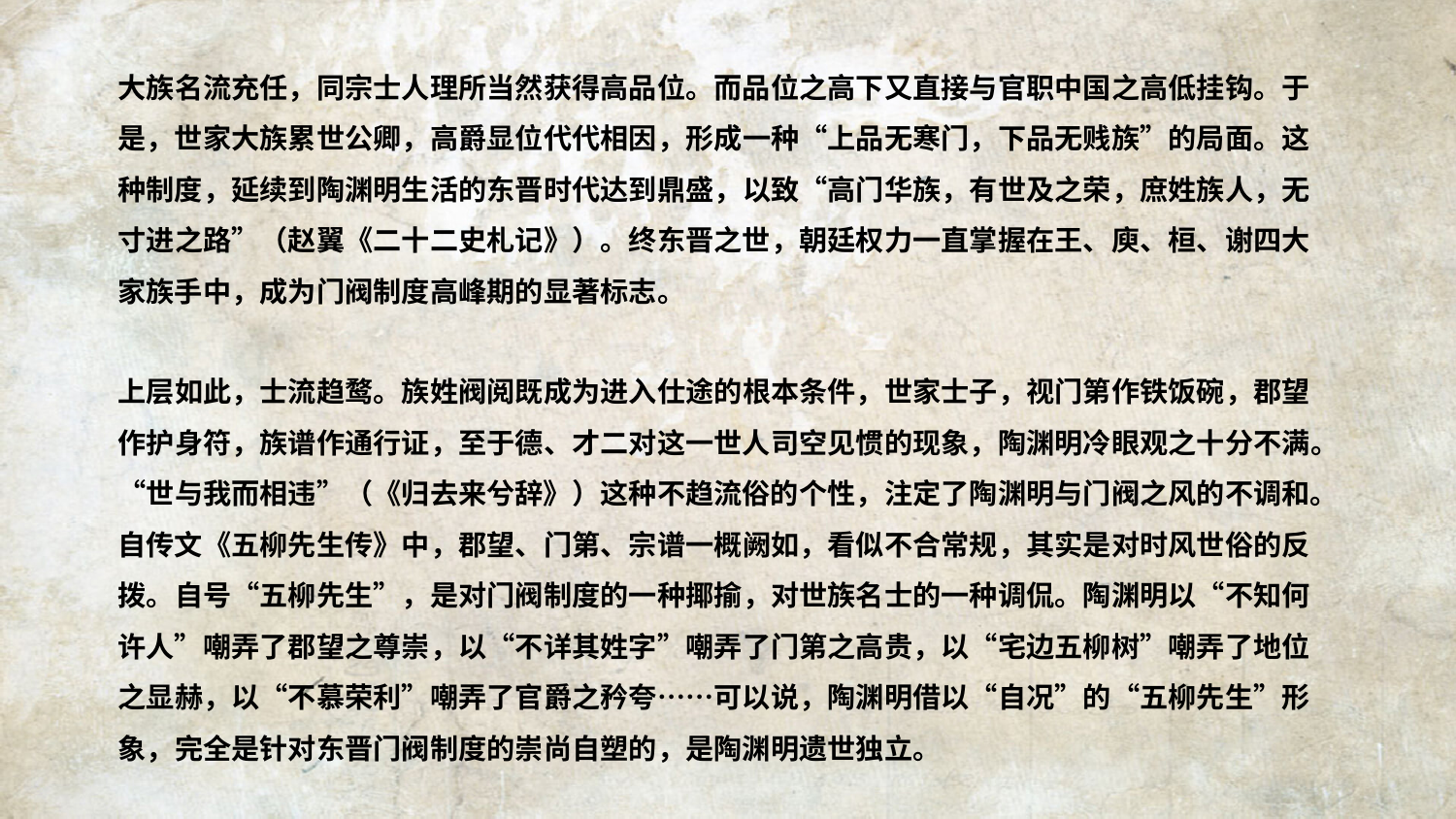

大族名流充任，同宗士人理所当然获得高品位。而品位之高下又直接与官职中国之高低挂钩。于是，世家大族累世公卿，高爵显位代代相因，形成一种“上品无寒门，下品无贱族”的局面。这种制度，延续到陶渊明生活的东晋时代达到鼎盛，以致“高门华族，有世及之荣，庶姓族人，无寸进之路”（赵翼《二十二史札记》）。终东晋之世，朝廷权力一直掌握在王、庾、桓、谢四大家族手中，成为门阀制度高峰期的显著标志。
上层如此，士流趋鹜。族姓阀阅既成为进入仕途的根本条件，世家士子，视门第作铁饭碗，郡望作护身符，族谱作通行证，至于德、才二对这一世人司空见惯的现象，陶渊明冷眼观之十分不满。“世与我而相违”（《归去来兮辞》）这种不趋流俗的个性，注定了陶渊明与门阀之风的不调和。自传文《五柳先生传》中，郡望、门第、宗谱一概阙如，看似不合常规，其实是对时风世俗的反拨。自号“五柳先生”，是对门阀制度的一种揶揄，对世族名士的一种调侃。陶渊明以“不知何许人”嘲弄了郡望之尊崇，以“不详其姓字”嘲弄了门第之高贵，以“宅边五柳树”嘲弄了地位之显赫，以“不慕荣利”嘲弄了官爵之矜夸……可以说，陶渊明借以“自况”的“五柳先生”形象，完全是针对东晋门阀制度的崇尚自塑的，是陶渊明遗世独立。